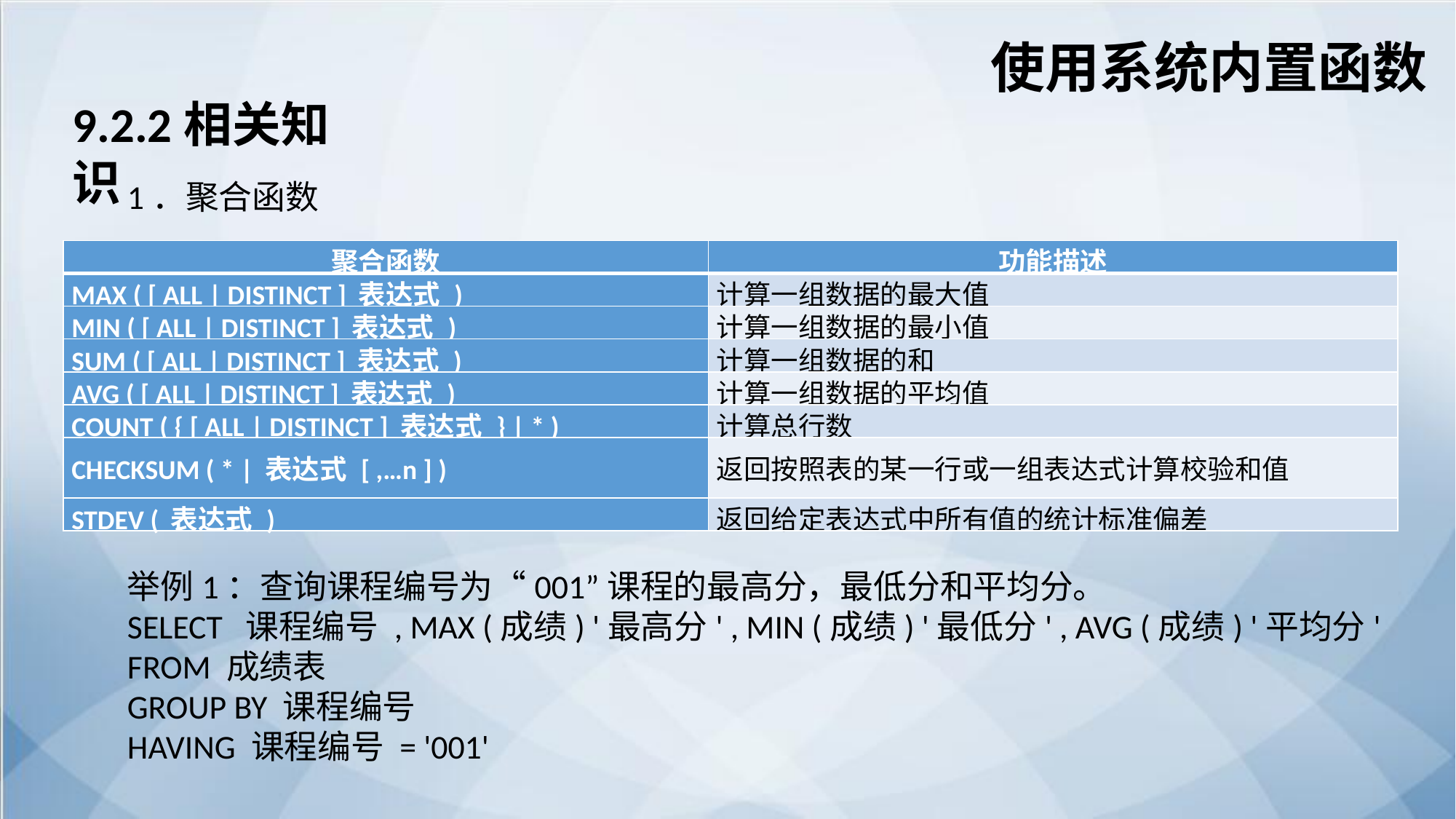

使用系统内置函数
9.2.2相关知识
1．聚合函数
| 聚合函数 | 功能描述 |
| --- | --- |
| MAX ( [ ALL | DISTINCT ] 表达式 ) | 计算一组数据的最大值 |
| MIN ( [ ALL | DISTINCT ] 表达式 ) | 计算一组数据的最小值 |
| SUM ( [ ALL | DISTINCT ] 表达式 ) | 计算一组数据的和 |
| AVG ( [ ALL | DISTINCT ] 表达式 ) | 计算一组数据的平均值 |
| COUNT ( { [ ALL | DISTINCT ] 表达式 } | \* ) | 计算总行数 |
| CHECKSUM ( \* | 表达式 [ ,…n ] ) | 返回按照表的某一行或一组表达式计算校验和值 |
| STDEV ( 表达式 ) | 返回给定表达式中所有值的统计标准偏差 |
举例1：查询课程编号为“001”课程的最高分，最低分和平均分。
SELECT  课程编号 , MAX (成绩) '最高分' , MIN (成绩) '最低分' , AVG (成绩) '平均分'
FROM 成绩表
GROUP BY 课程编号
HAVING 课程编号 = '001'